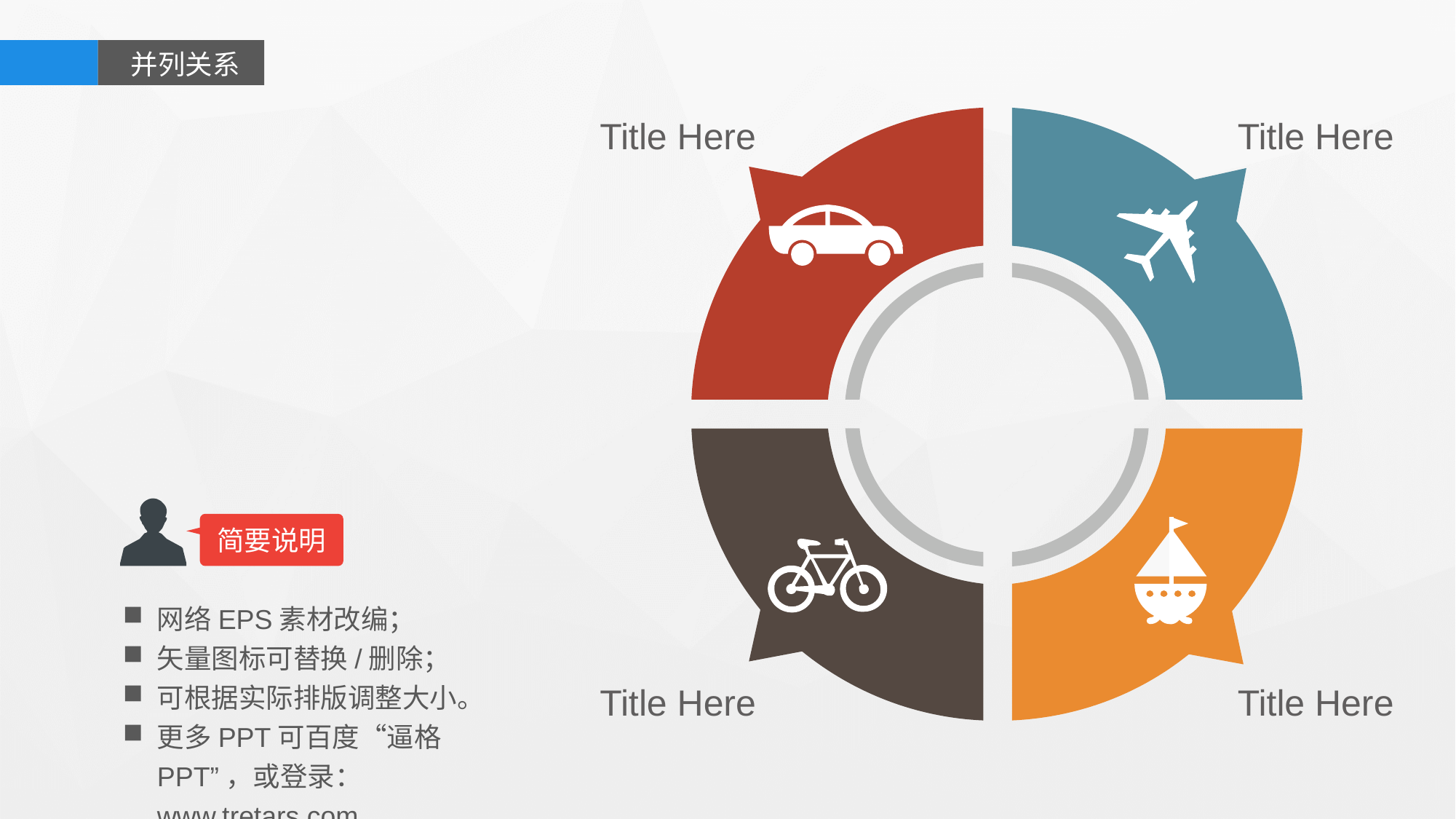

并列关系
Title Here

Title Here

简要说明

网络EPS素材改编；
矢量图标可替换/删除；
可根据实际排版调整大小。
更多PPT可百度“逼格PPT”，或登录：www.tretars.com

Title Here
Title Here